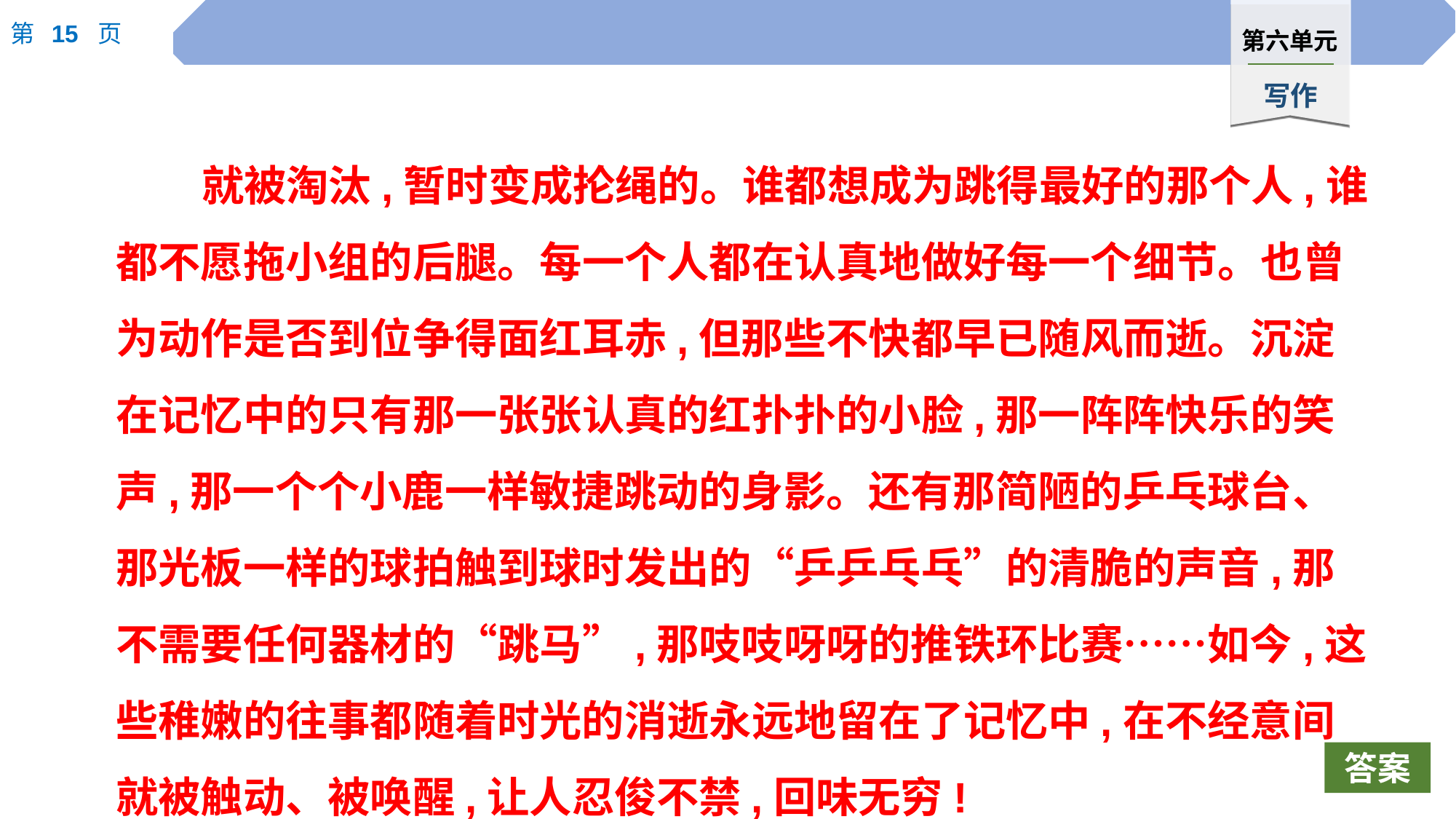

就被淘汰,暂时变成抡绳的。谁都想成为跳得最好的那个人,谁都不愿拖小组的后腿。每一个人都在认真地做好每一个细节。也曾为动作是否到位争得面红耳赤,但那些不快都早已随风而逝。沉淀在记忆中的只有那一张张认真的红扑扑的小脸,那一阵阵快乐的笑声,那一个个小鹿一样敏捷跳动的身影。还有那简陋的乒乓球台、那光板一样的球拍触到球时发出的“乒乒乓乓”的清脆的声音,那不需要任何器材的“跳马”,那吱吱呀呀的推铁环比赛……如今,这些稚嫩的往事都随着时光的消逝永远地留在了记忆中,在不经意间就被触动、被唤醒,让人忍俊不禁,回味无穷!
答案